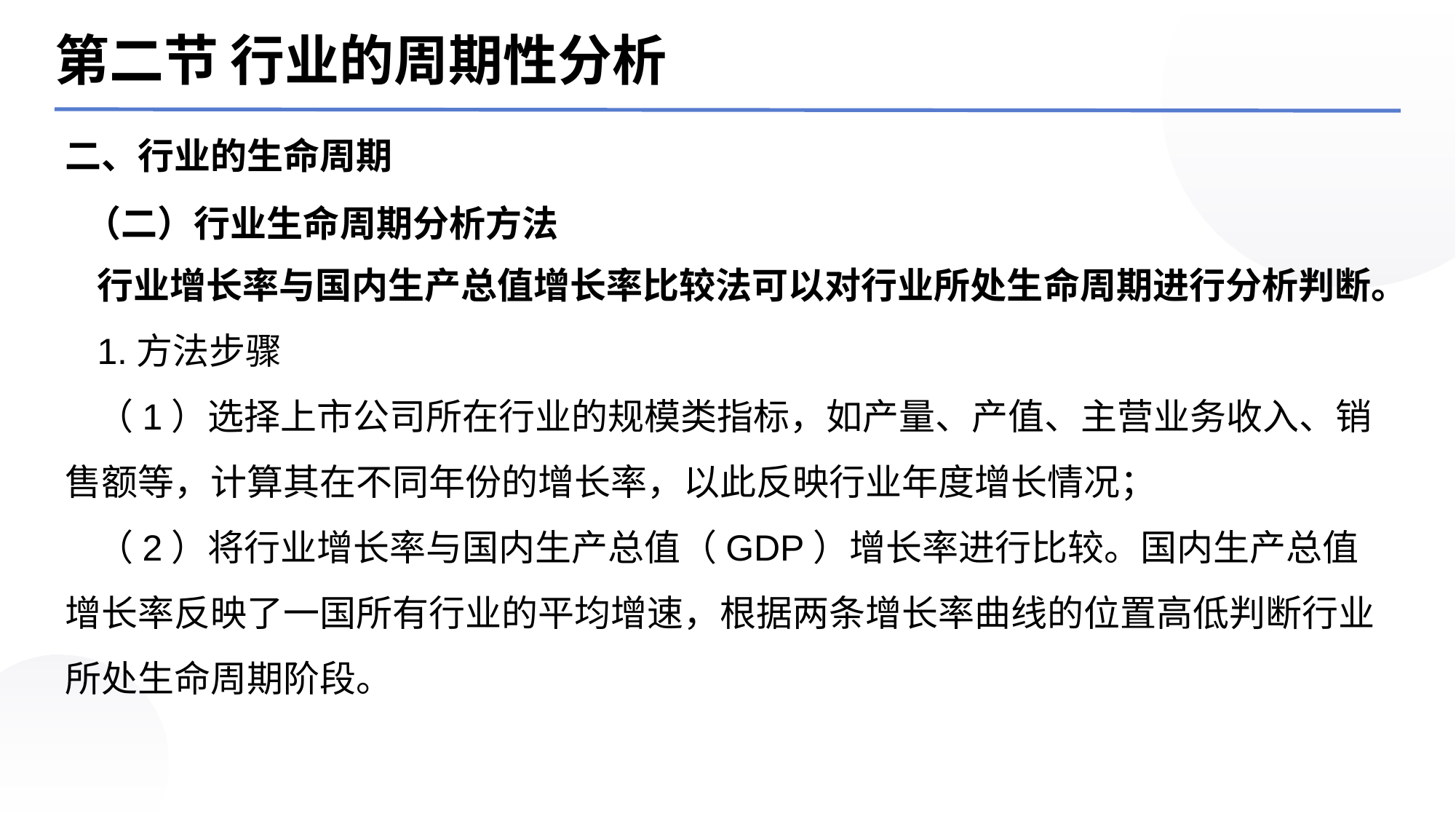

第二节 行业的周期性分析
二、行业的生命周期
（二）行业生命周期分析方法
行业增长率与国内生产总值增长率比较法可以对行业所处生命周期进行分析判断。
1.方法步骤
（1）选择上市公司所在行业的规模类指标，如产量、产值、主营业务收入、销售额等，计算其在不同年份的增长率，以此反映行业年度增长情况；
（2）将行业增长率与国内生产总值（GDP）增长率进行比较。国内生产总值增长率反映了一国所有行业的平均增速，根据两条增长率曲线的位置高低判断行业所处生命周期阶段。